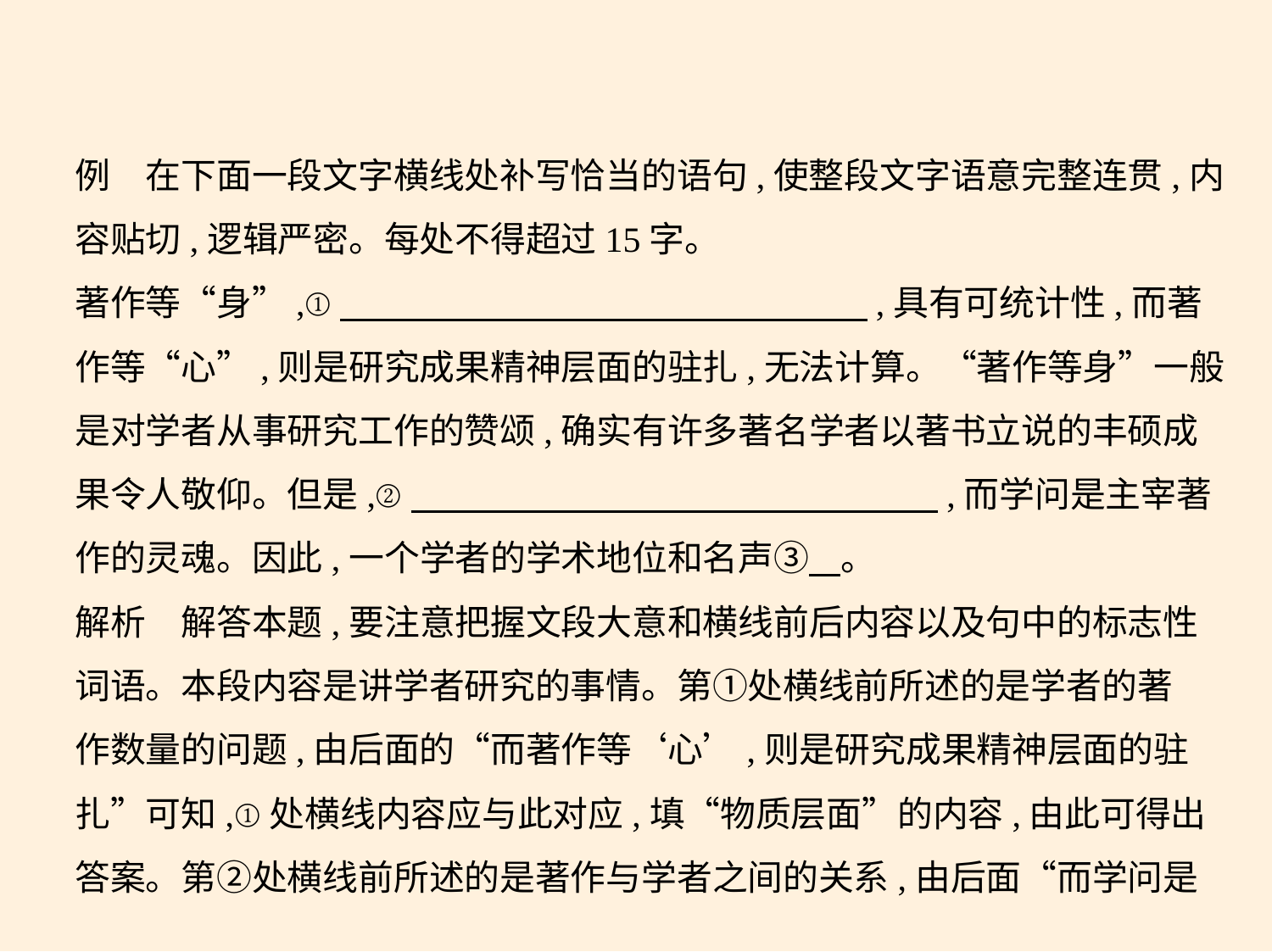

例　在下面一段文字横线处补写恰当的语句,使整段文字语意完整连贯,内
容贴切,逻辑严密。每处不得超过15字。
著作等“身”,①　　　　　　　　　　　　　　    ,具有可统计性,而著
作等“心”,则是研究成果精神层面的驻扎,无法计算。“著作等身”一般
是对学者从事研究工作的赞颂,确实有许多著名学者以著书立说的丰硕成
果令人敬仰。但是,②　　　　　　　　　　　　　　    ,而学问是主宰著
作的灵魂。因此,一个学者的学术地位和名声③    。
解析　解答本题,要注意把握文段大意和横线前后内容以及句中的标志性
词语。本段内容是讲学者研究的事情。第①处横线前所述的是学者的著
作数量的问题,由后面的“而著作等‘心’,则是研究成果精神层面的驻
扎”可知,①处横线内容应与此对应,填“物质层面”的内容,由此可得出
答案。第②处横线前所述的是著作与学者之间的关系,由后面“而学问是